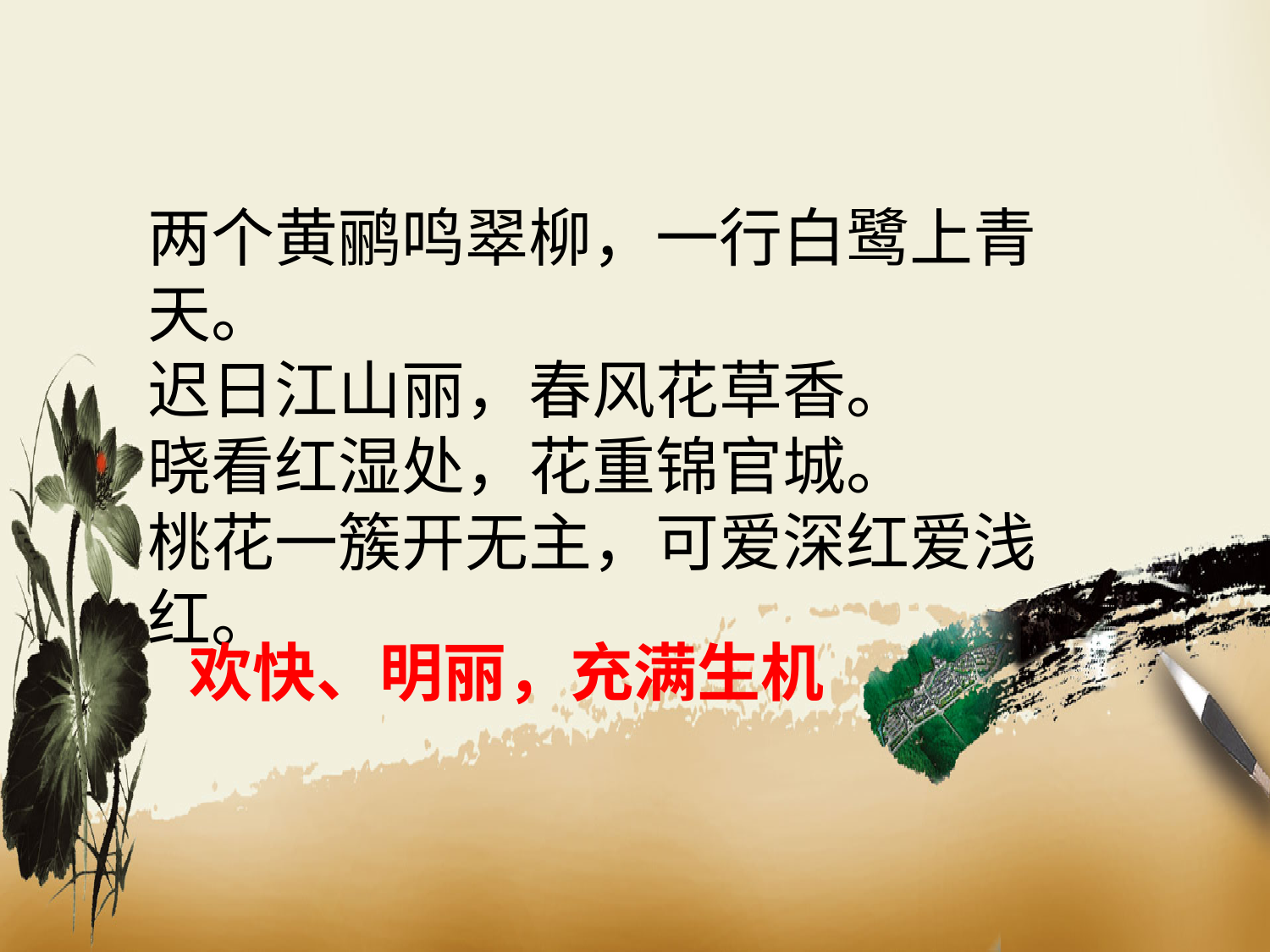

两个黄鹂鸣翠柳，一行白鹭上青天。
迟日江山丽，春风花草香。
晓看红湿处，花重锦官城。
桃花一簇开无主，可爱深红爱浅红。
欢快、明丽，充满生机